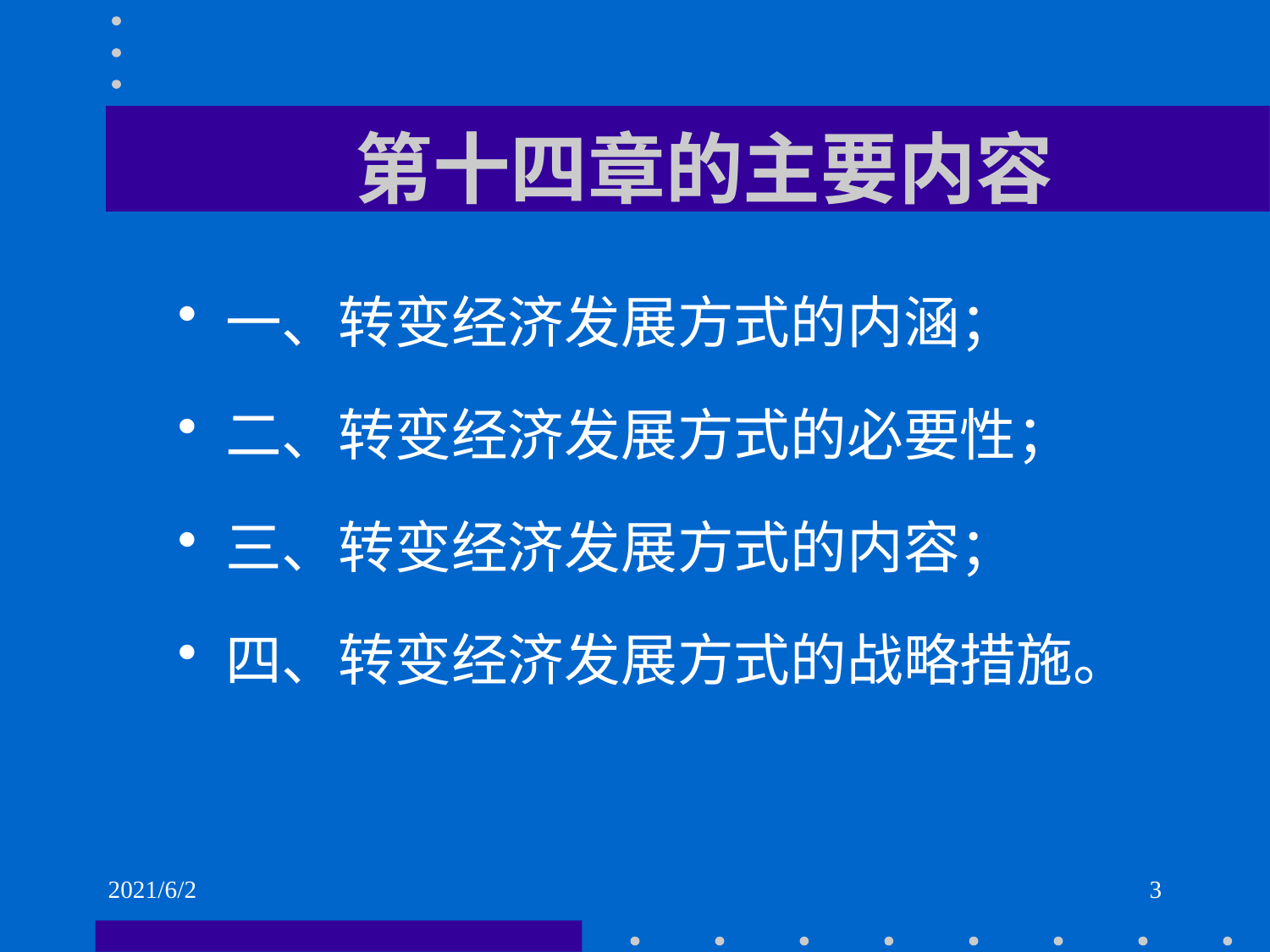

# 第十四章的主要内容
一、转变经济发展方式的内涵；
二、转变经济发展方式的必要性；
三、转变经济发展方式的内容；
四、转变经济发展方式的战略措施。

2021/6/2
3